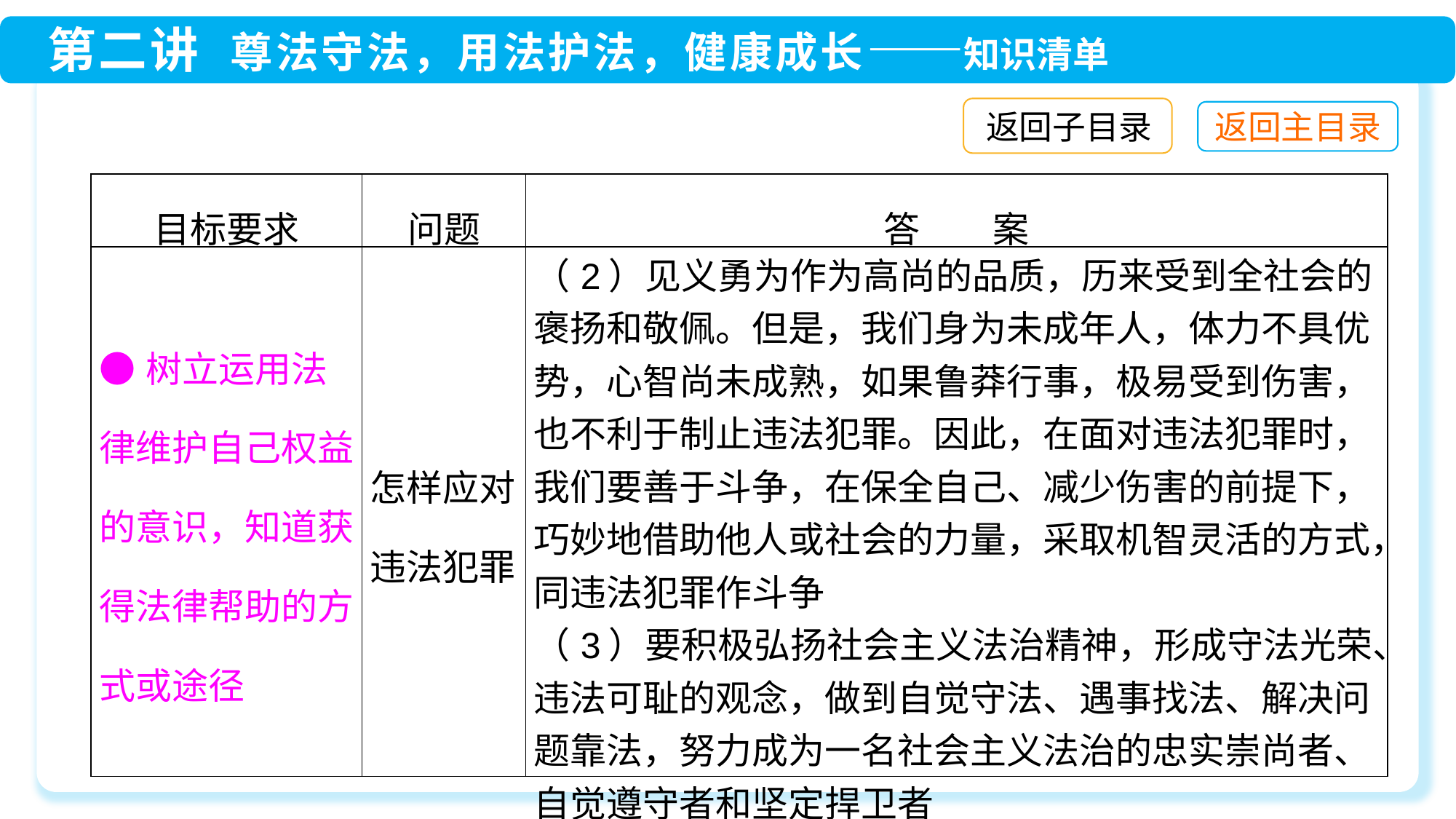

返回子目录
| 目标要求 | 问题 | 答　　案 |
| --- | --- | --- |
| ●树立运用法律维护自己权益的意识，知道获得法律帮助的方式或途径 | 怎样应对违法犯罪 | （2）见义勇为作为高尚的品质，历来受到全社会的褒扬和敬佩。但是，我们身为未成年人，体力不具优势，心智尚未成熟，如果鲁莽行事，极易受到伤害，也不利于制止违法犯罪。因此，在面对违法犯罪时，我们要善于斗争，在保全自己、减少伤害的前提下，巧妙地借助他人或社会的力量，采取机智灵活的方式，同违法犯罪作斗争 （3）要积极弘扬社会主义法治精神，形成守法光荣、违法可耻的观念，做到自觉守法、遇事找法、解决问题靠法，努力成为一名社会主义法治的忠实崇尚者、自觉遵守者和坚定捍卫者 |